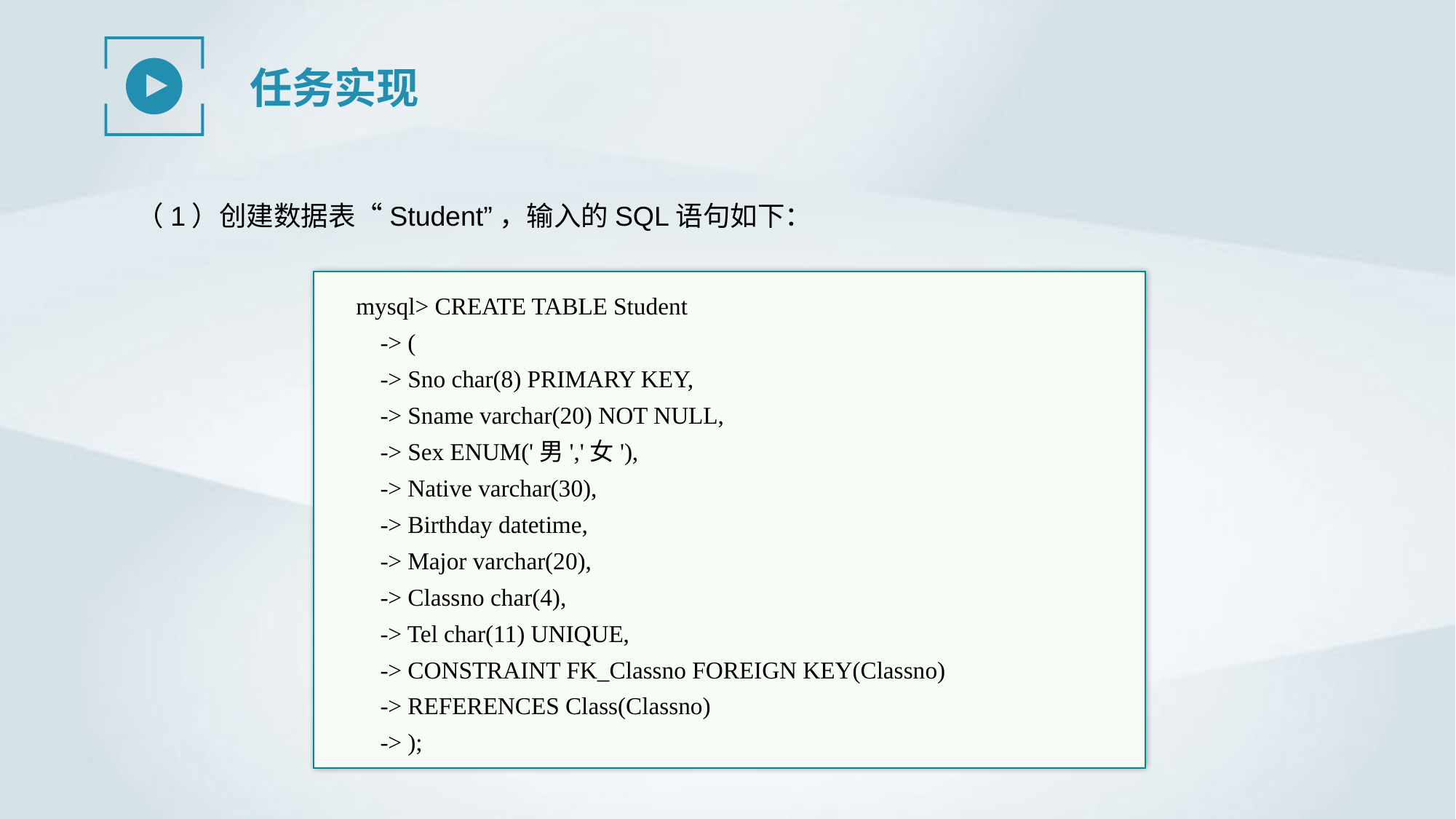

任务实现
（1）创建数据表“Student”，输入的SQL语句如下：
mysql> CREATE TABLE Student
    -> (
    -> Sno char(8) PRIMARY KEY,
    -> Sname varchar(20) NOT NULL,
    -> Sex ENUM('男','女'),
    -> Native varchar(30),
    -> Birthday datetime,
    -> Major varchar(20),
    -> Classno char(4),
    -> Tel char(11) UNIQUE,
    -> CONSTRAINT FK_Classno FOREIGN KEY(Classno)
    -> REFERENCES Class(Classno)
    -> );